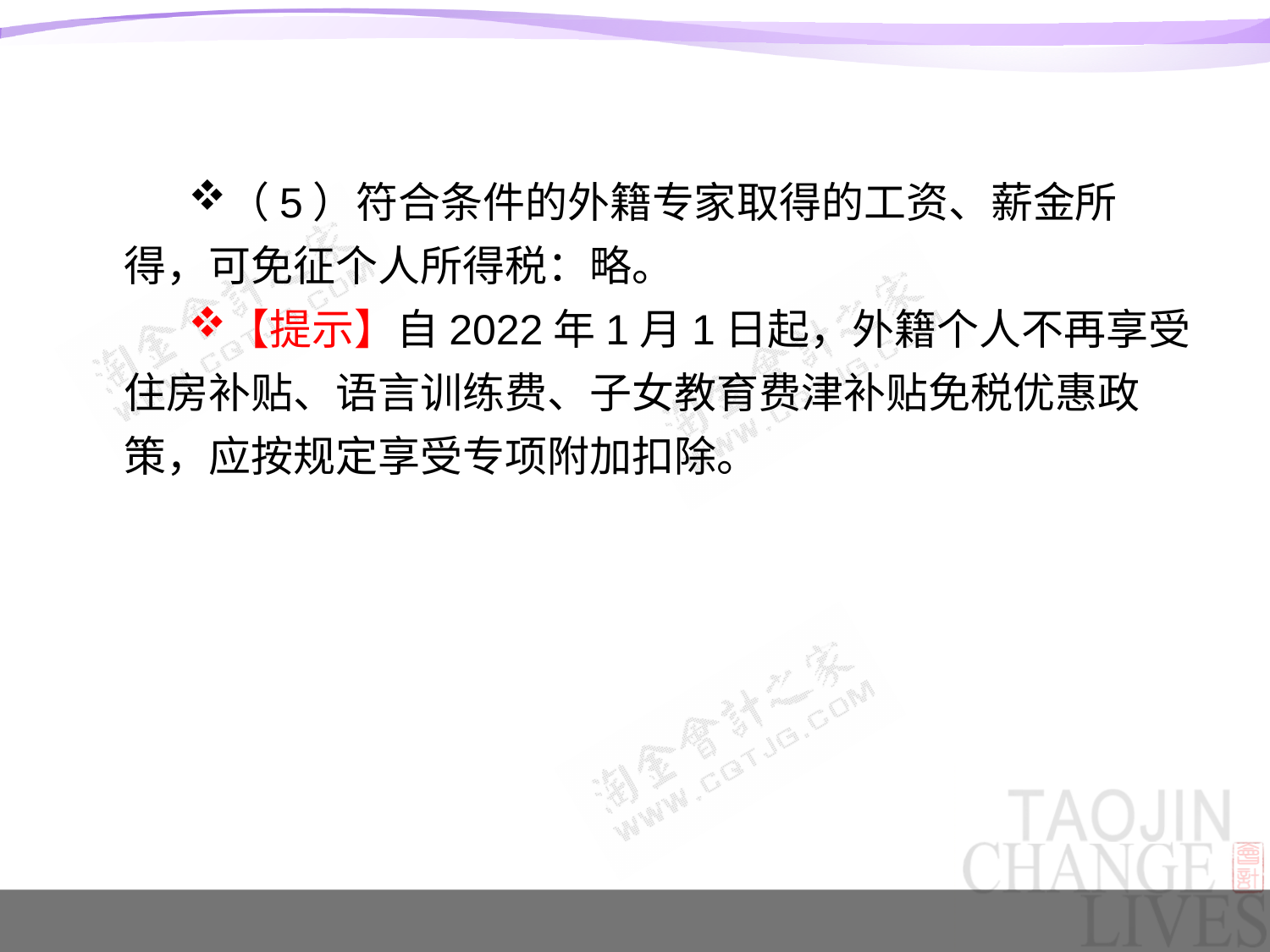

#
（5）符合条件的外籍专家取得的工资、薪金所得，可免征个人所得税：略。
【提示】自2022年1月1日起，外籍个人不再享受住房补贴、语言训练费、子女教育费津补贴免税优惠政策，应按规定享受专项附加扣除。